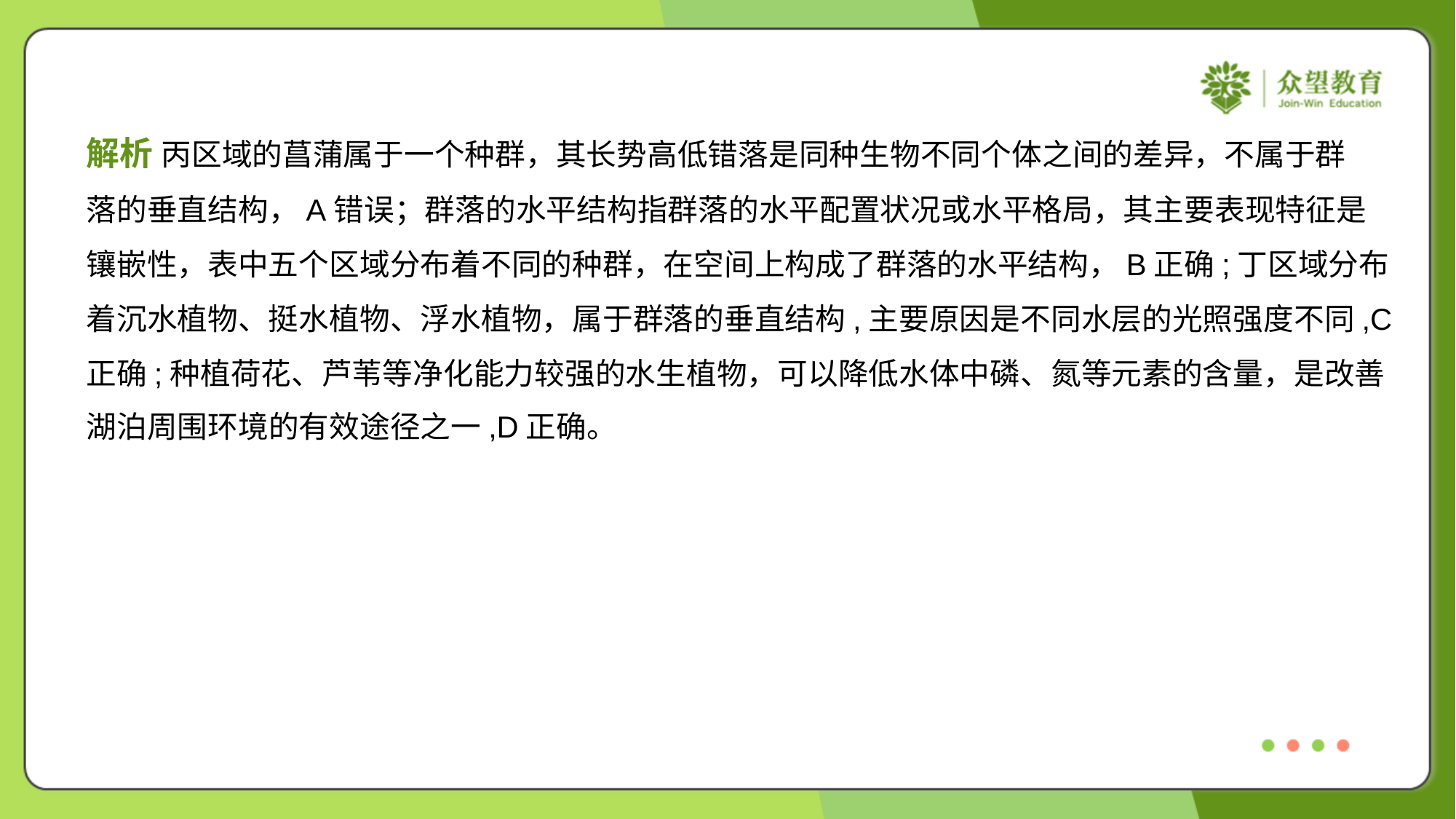

解析 丙区域的菖蒲属于一个种群，其长势高低错落是同种生物不同个体之间的差异，不属于群
落的垂直结构，A错误；群落的水平结构指群落的水平配置状况或水平格局，其主要表现特征是
镶嵌性，表中五个区域分布着不同的种群，在空间上构成了群落的水平结构，B正确;丁区域分布
着沉水植物、挺水植物、浮水植物，属于群落的垂直结构,主要原因是不同水层的光照强度不同,C
正确;种植荷花、芦苇等净化能力较强的水生植物，可以降低水体中磷、氮等元素的含量，是改善
湖泊周围环境的有效途径之一,D正确。